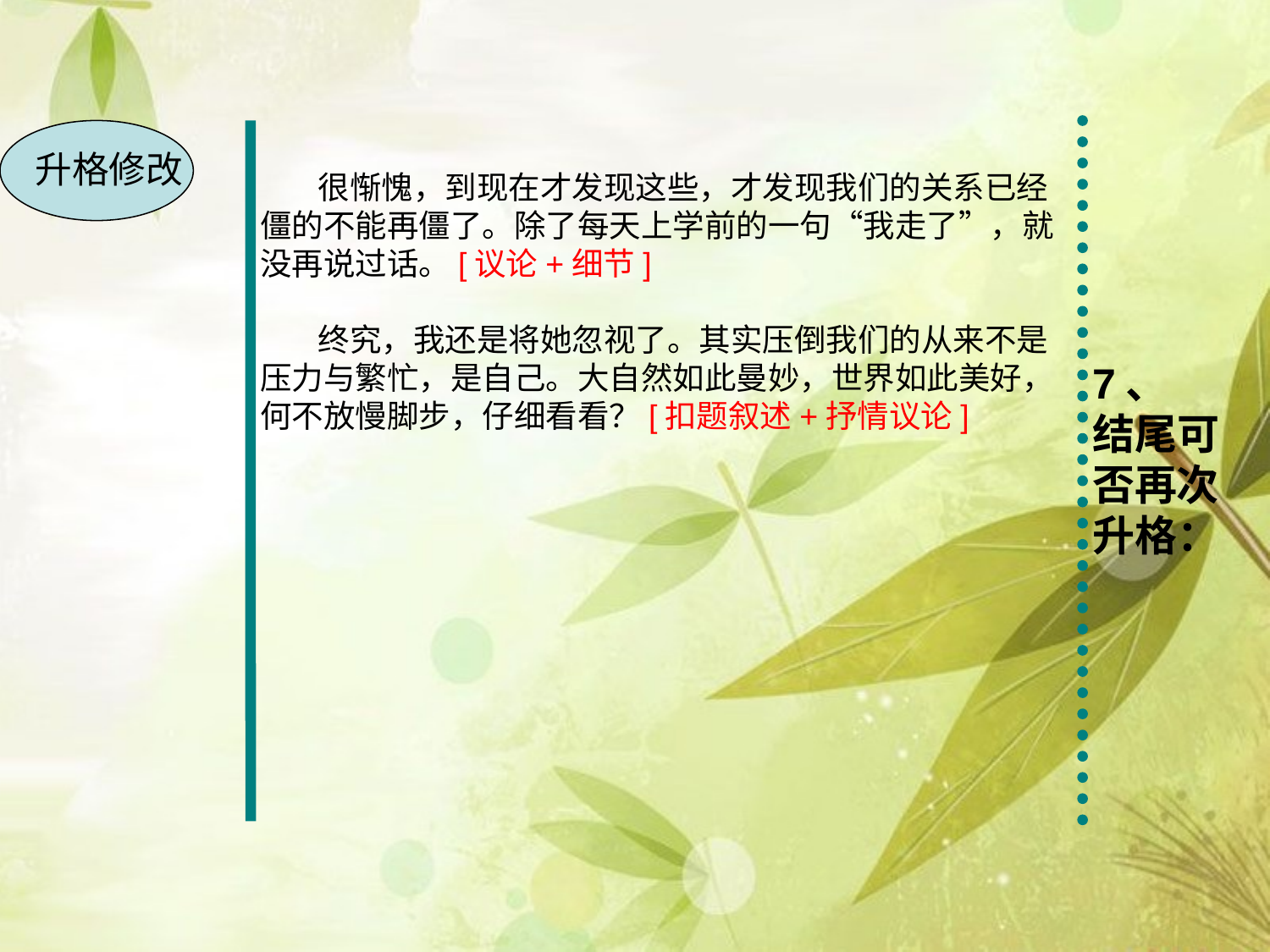

升格修改

       很惭愧，到现在才发现这些，才发现我们的关系已经僵的不能再僵了。除了每天上学前的一句“我走了”，就没再说过话。[议论+细节]

       终究，我还是将她忽视了。其实压倒我们的从来不是压力与繁忙，是自己。大自然如此曼妙，世界如此美好，何不放慢脚步，仔细看看？[扣题叙述+抒情议论]
7、
结尾可否再次升格：